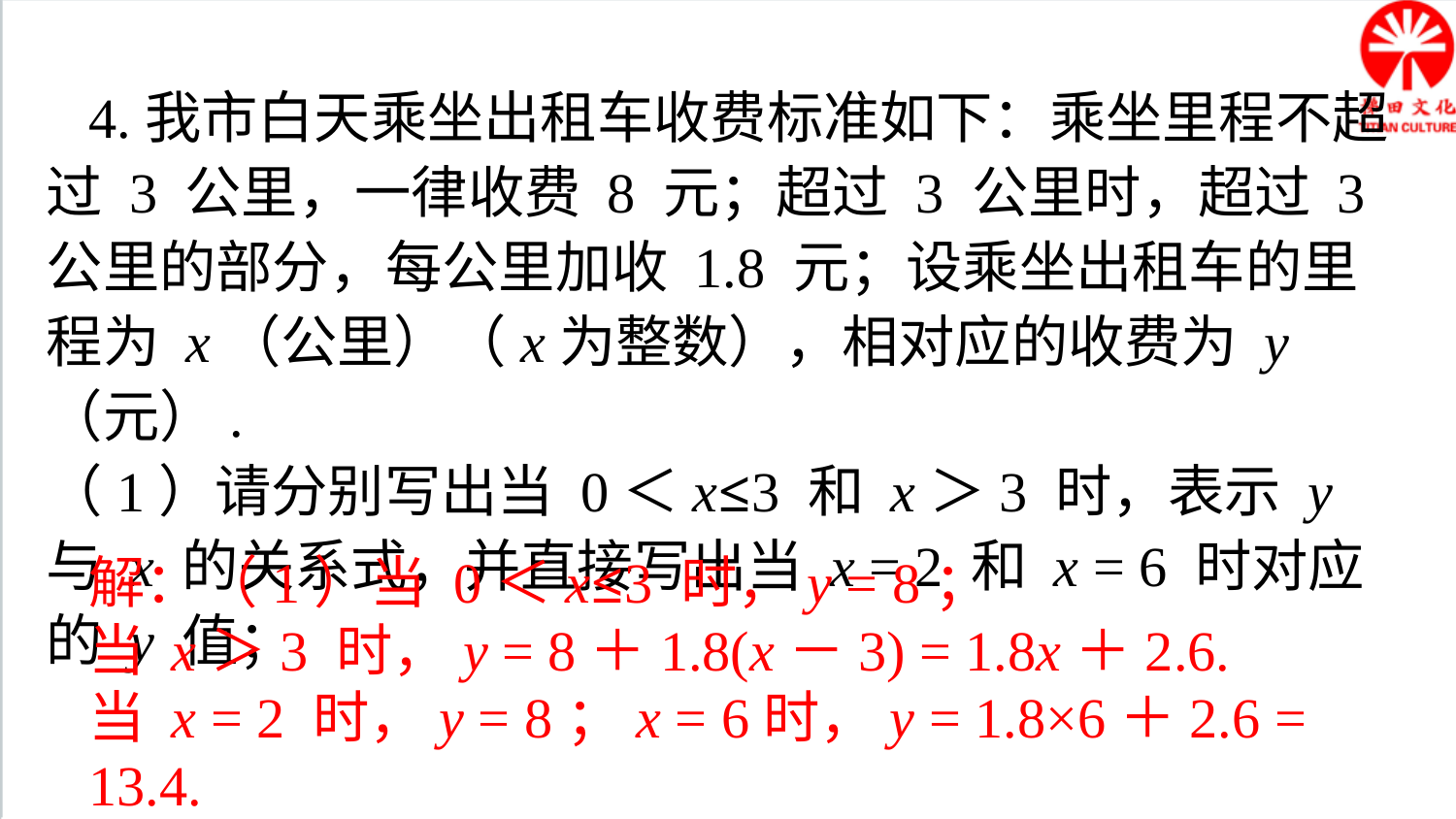

4.我市白天乘坐出租车收费标准如下：乘坐里程不超过 3 公里，一律收费 8 元；超过 3 公里时，超过 3 公里的部分，每公里加收 1.8 元；设乘坐出租车的里程为 x（公里）（x为整数），相对应的收费为 y（元）.
（1）请分别写出当 0＜x≤3 和 x＞3 时，表示 y 与 x 的关系式，并直接写出当 x = 2 和 x = 6 时对应的 y 值；
解：（1）当 0＜x≤3 时，y = 8；
当 x＞3 时，y = 8＋1.8(x－3) = 1.8x＋2.6.
当 x = 2 时，y = 8；x = 6时，y = 1.8×6＋2.6 = 13.4.